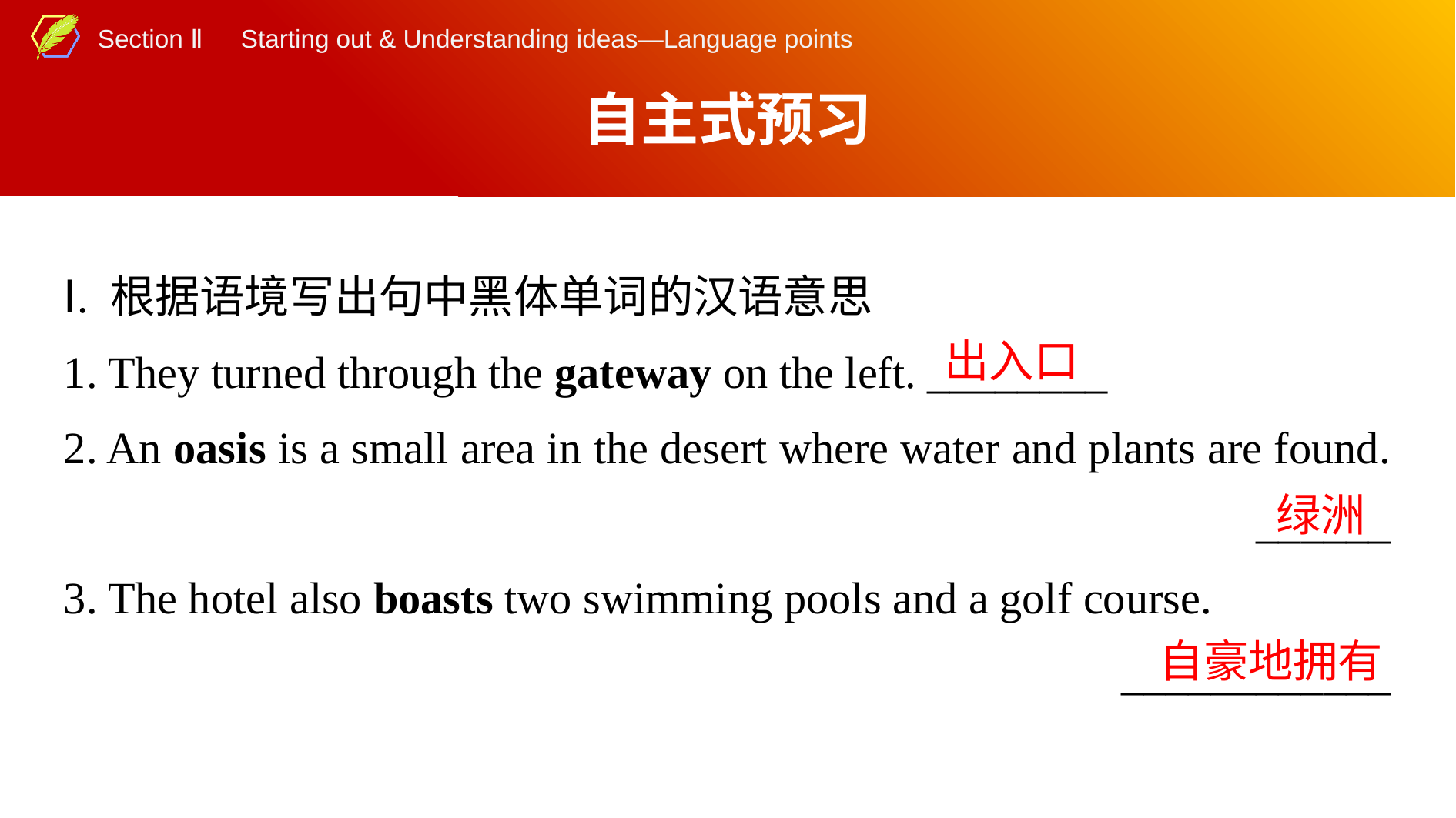

自主式预习
Ⅰ. 根据语境写出句中黑体单词的汉语意思
1. They turned through the gateway on the left. ________
2. An oasis is a small area in the desert where water and plants are found.
______
3. The hotel also boasts two swimming pools and a golf course.
____________
出入口
绿洲
自豪地拥有